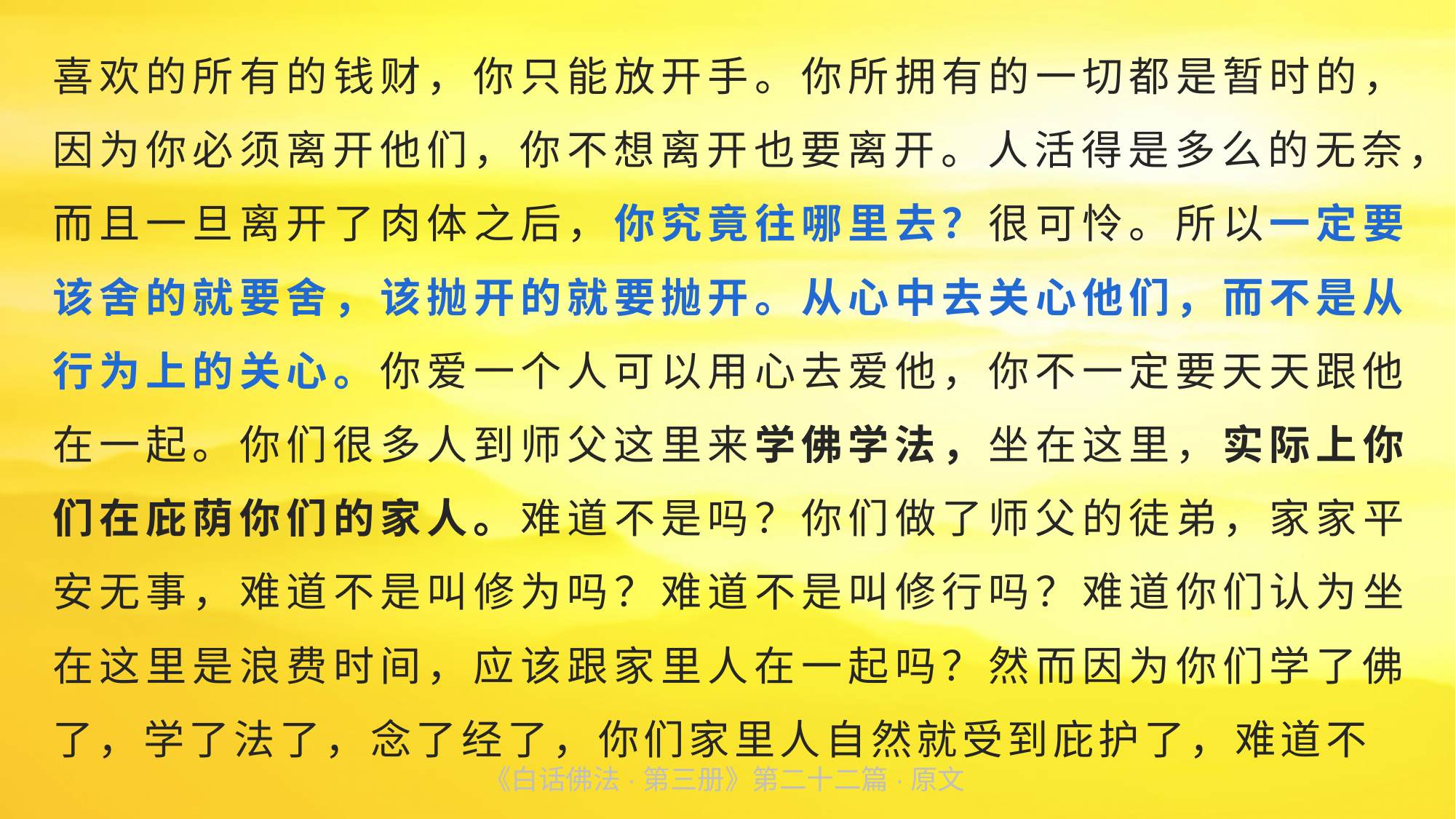

喜欢的所有的钱财，你只能放开手。你所拥有的一切都是暂时的，因为你必须离开他们，你不想离开也要离开。人活得是多么的无奈，而且一旦离开了肉体之后，你究竟往哪里去？很可怜。所以一定要该舍的就要舍，该抛开的就要抛开。从心中去关心他们，而不是从行为上的关心。你爱一个人可以用心去爱他，你不一定要天天跟他在一起。你们很多人到师父这里来学佛学法，坐在这里，实际上你们在庇荫你们的家人。难道不是吗？你们做了师父的徒弟，家家平安无事，难道不是叫修为吗？难道不是叫修行吗？难道你们认为坐在这里是浪费时间，应该跟家里人在一起吗？然而因为你们学了佛了，学了法了，念了经了，你们家里人自然就受到庇护了，难道不
《白话佛法·第三册》第二十二篇·原文